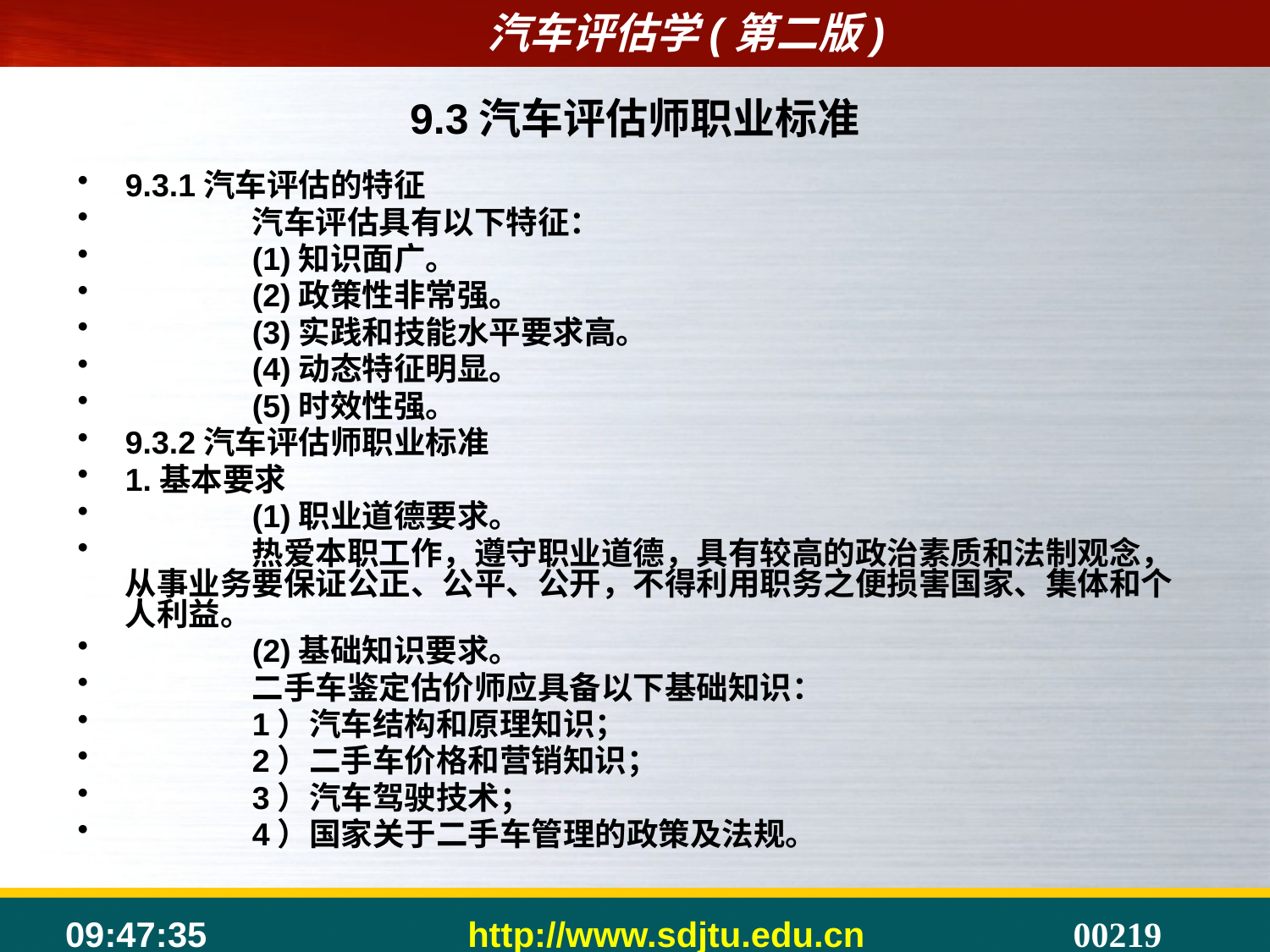

# 9.3汽车评估师职业标准
9.3.1汽车评估的特征
	汽车评估具有以下特征：
	(1)知识面广。
	(2)政策性非常强。
	(3)实践和技能水平要求高。
	(4)动态特征明显。
	(5)时效性强。
9.3.2汽车评估师职业标准
1.基本要求
	(1)职业道德要求。
	热爱本职工作，遵守职业道德，具有较高的政治素质和法制观念，从事业务要保证公正、公平、公开，不得利用职务之便损害国家、集体和个人利益。
	(2)基础知识要求。
	二手车鉴定估价师应具备以下基础知识：
	1）汽车结构和原理知识；
	2）二手车价格和营销知识；
	3）汽车驾驶技术；
	4）国家关于二手车管理的政策及法规。